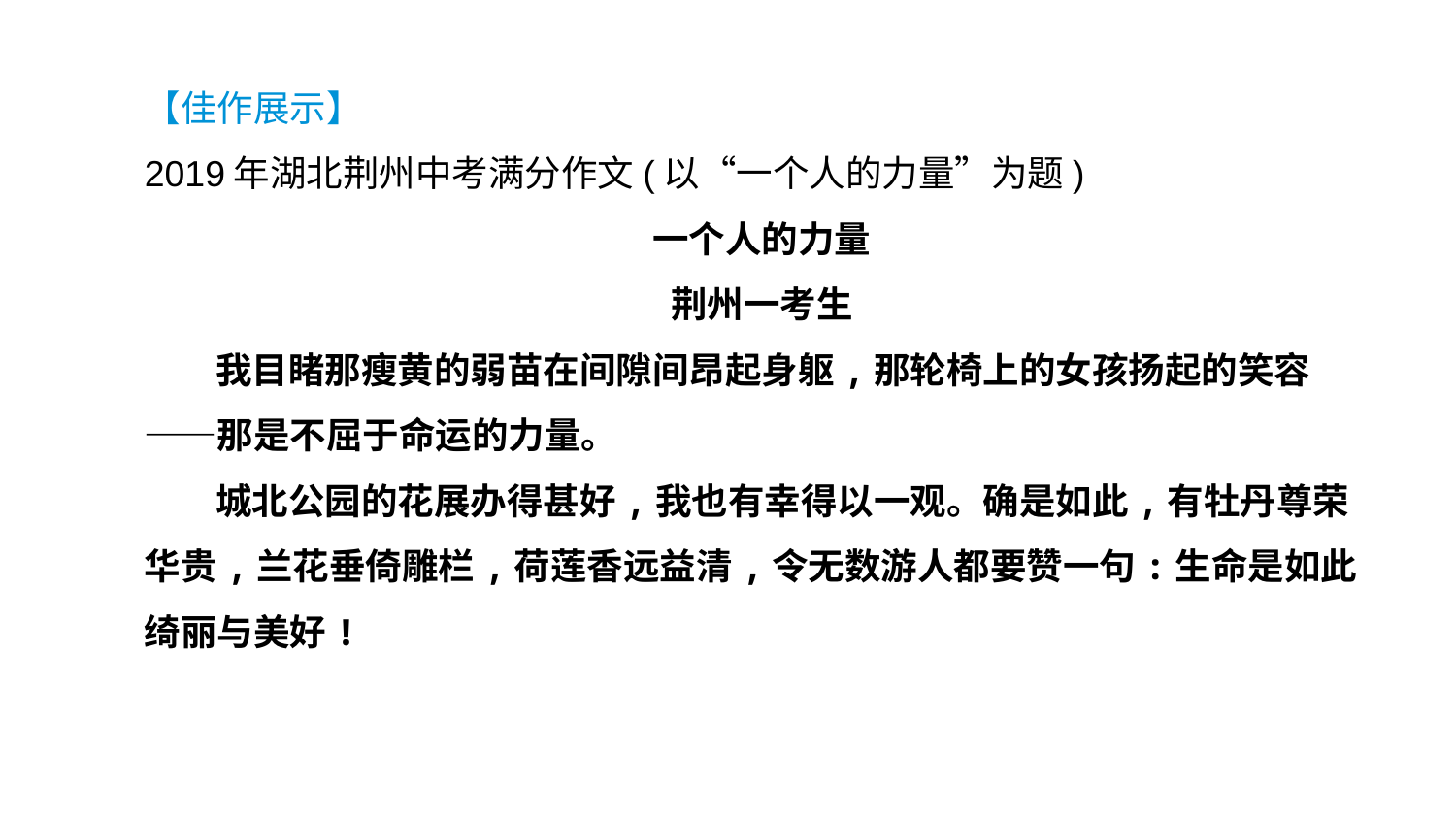

【佳作展示】
2019年湖北荆州中考满分作文(以“一个人的力量”为题)
一个人的力量
荆州一考生
我目睹那瘦黄的弱苗在间隙间昂起身躯,那轮椅上的女孩扬起的笑容——那是不屈于命运的力量。
城北公园的花展办得甚好,我也有幸得以一观。确是如此,有牡丹尊荣华贵,兰花垂倚雕栏,荷莲香远益清,令无数游人都要赞一句:生命是如此绮丽与美好!